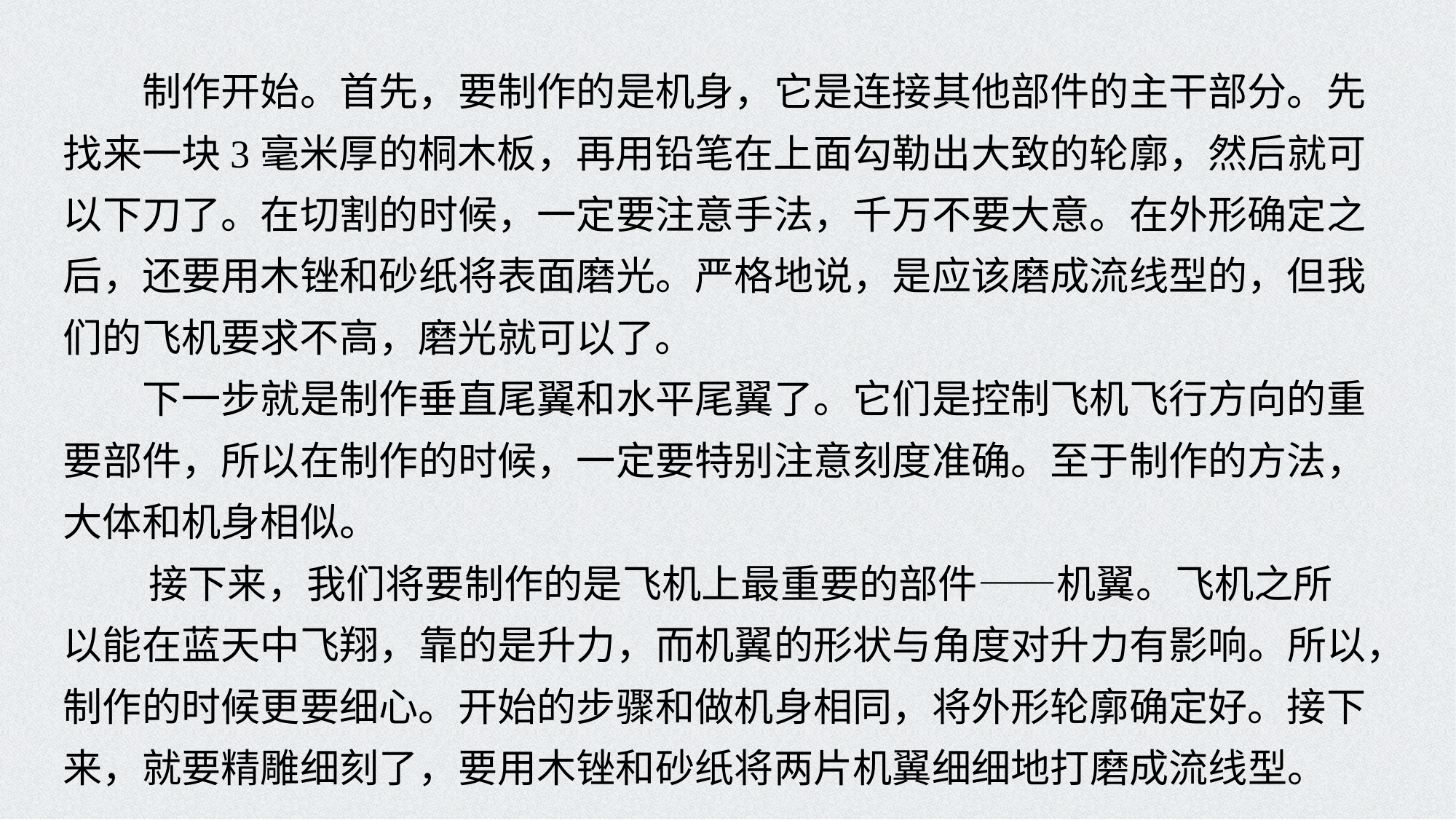

制作开始。首先，要制作的是机身，它是连接其他部件的主干部分。先找来一块3毫米厚的桐木板，再用铅笔在上面勾勒出大致的轮廓，然后就可以下刀了。在切割的时候，一定要注意手法，千万不要大意。在外形确定之后，还要用木锉和砂纸将表面磨光。严格地说，是应该磨成流线型的，但我们的飞机要求不高，磨光就可以了。
下一步就是制作垂直尾翼和水平尾翼了。它们是控制飞机飞行方向的重要部件，所以在制作的时候，一定要特别注意刻度准确。至于制作的方法，大体和机身相似。
接下来，我们将要制作的是飞机上最重要的部件——机翼。飞机之所以能在蓝天中飞翔，靠的是升力，而机翼的形状与角度对升力有影响。所以，制作的时候更要细心。开始的步骤和做机身相同，将外形轮廓确定好。接下来，就要精雕细刻了，要用木锉和砂纸将两片机翼细细地打磨成流线型。